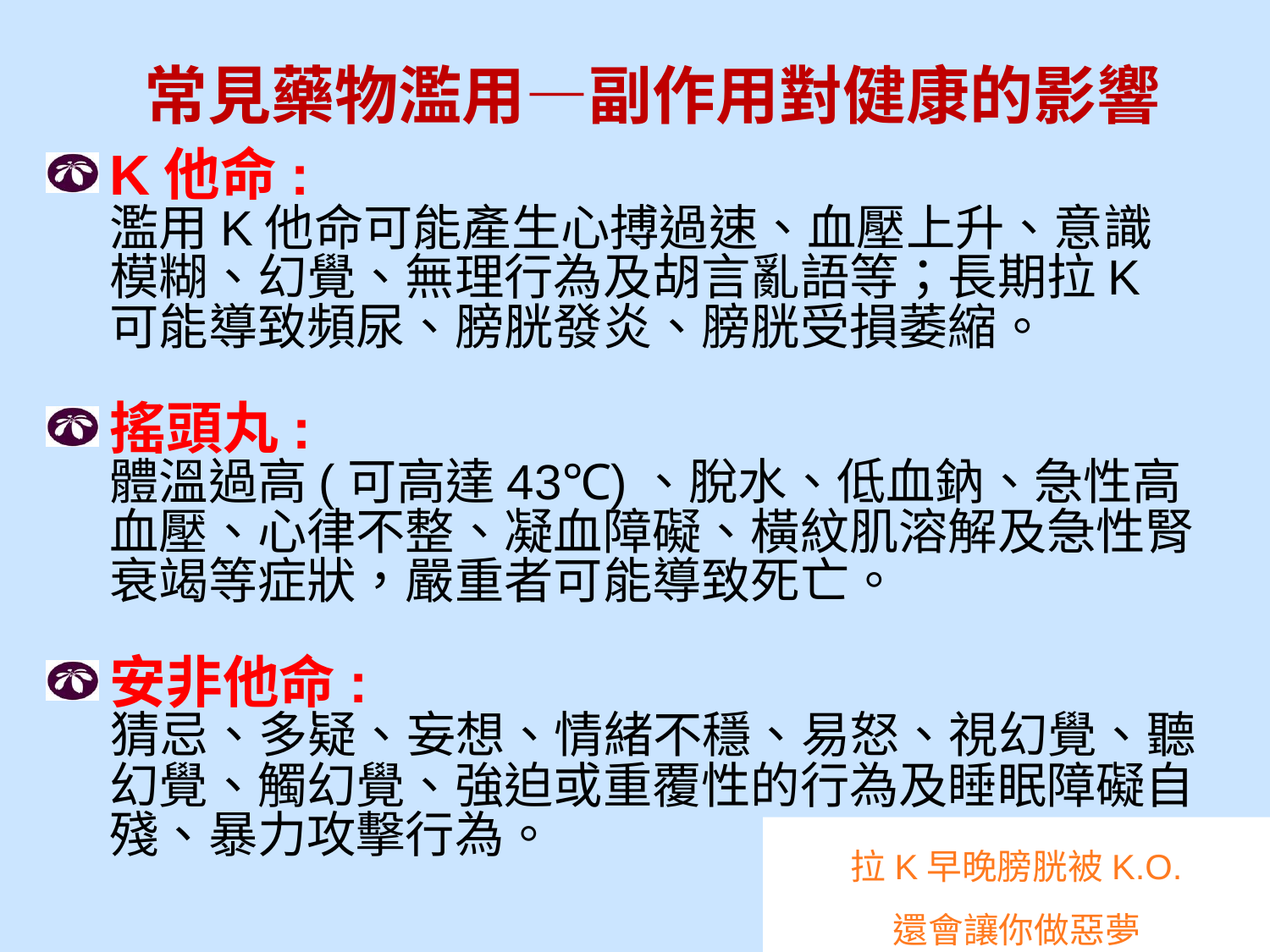

常見藥物濫用—副作用對健康的影響
K他命:
濫用K他命可能產生心搏過速、血壓上升、意識模糊、幻覺、無理行為及胡言亂語等；長期拉K可能導致頻尿、膀胱發炎、膀胱受損萎縮。

搖頭丸:
體溫過高(可高達43℃)、脫水、低血鈉、急性高血壓、心律不整、凝血障礙、橫紋肌溶解及急性腎衰竭等症狀，嚴重者可能導致死亡。

安非他命:
    猜忌、多疑、妄想、情緒不穩、易怒、視幻覺、聽幻覺、觸幻覺、強迫或重覆性的行為及睡眠障礙自殘、暴力攻擊行為。
拉K早晚膀胱被K.O.
還會讓你做惡夢